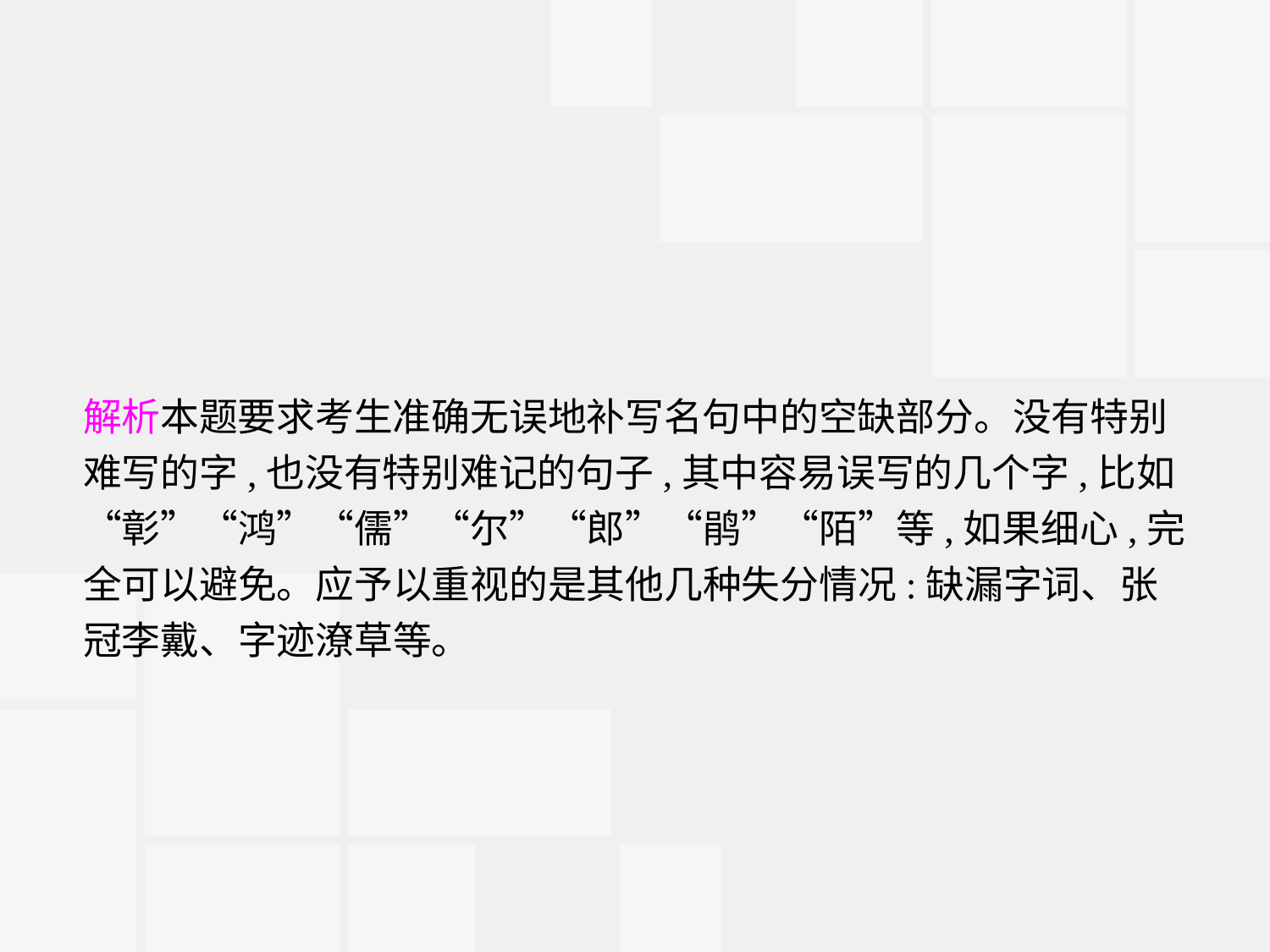

解析本题要求考生准确无误地补写名句中的空缺部分。没有特别难写的字,也没有特别难记的句子,其中容易误写的几个字,比如“彰”“鸿”“儒”“尔”“郎”“鹃”“陌”等,如果细心,完全可以避免。应予以重视的是其他几种失分情况:缺漏字词、张冠李戴、字迹潦草等。